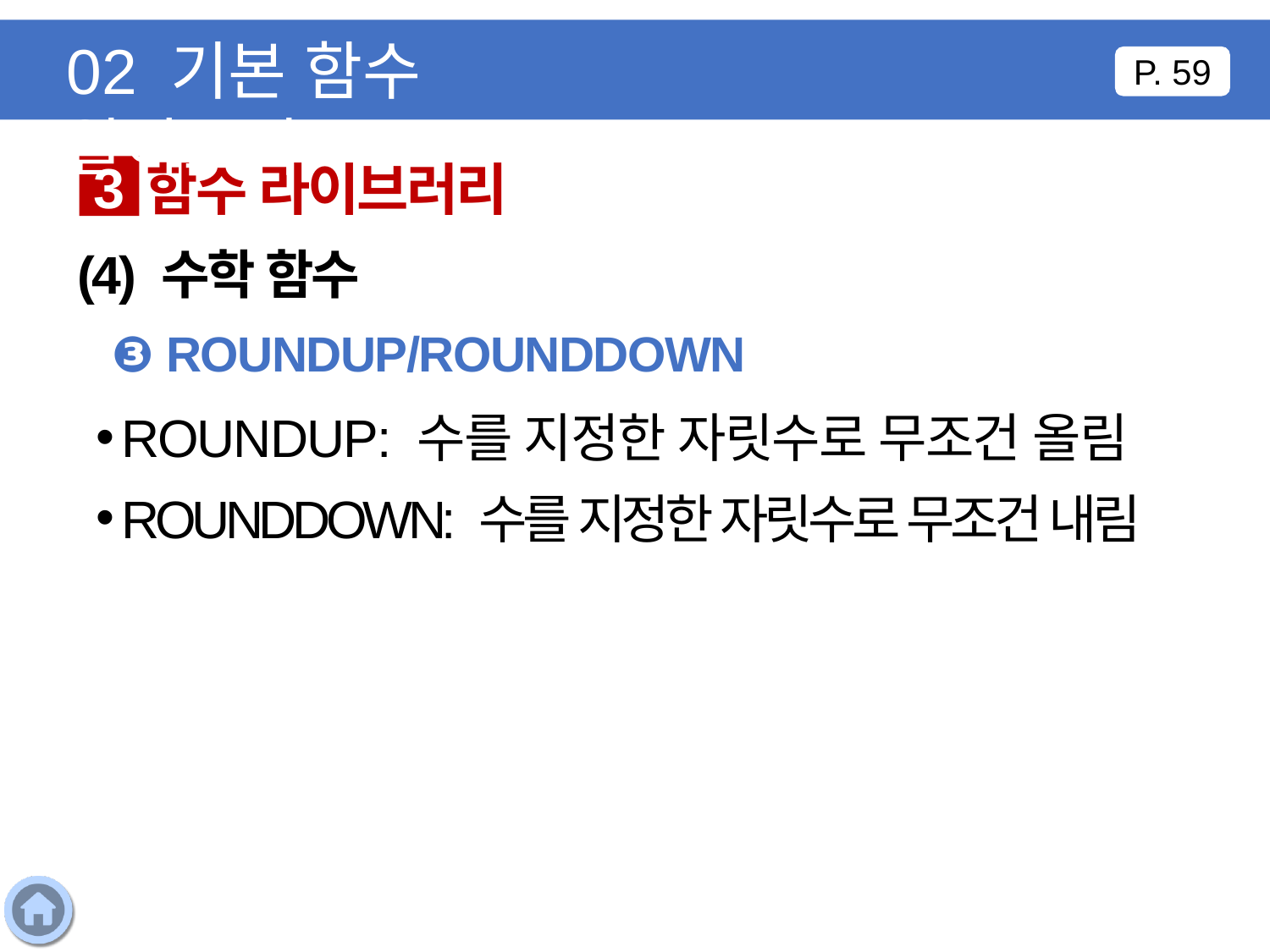

02 기본 함수 알아보기
P. 59
함수 라이브러리
3
(4) 수학 함수
❸ ROUNDUP/ROUNDDOWN
ROUNDUP: 수를 지정한 자릿수로 무조건 올림
ROUNDDOWN: 수를 지정한 자릿수로 무조건 내림